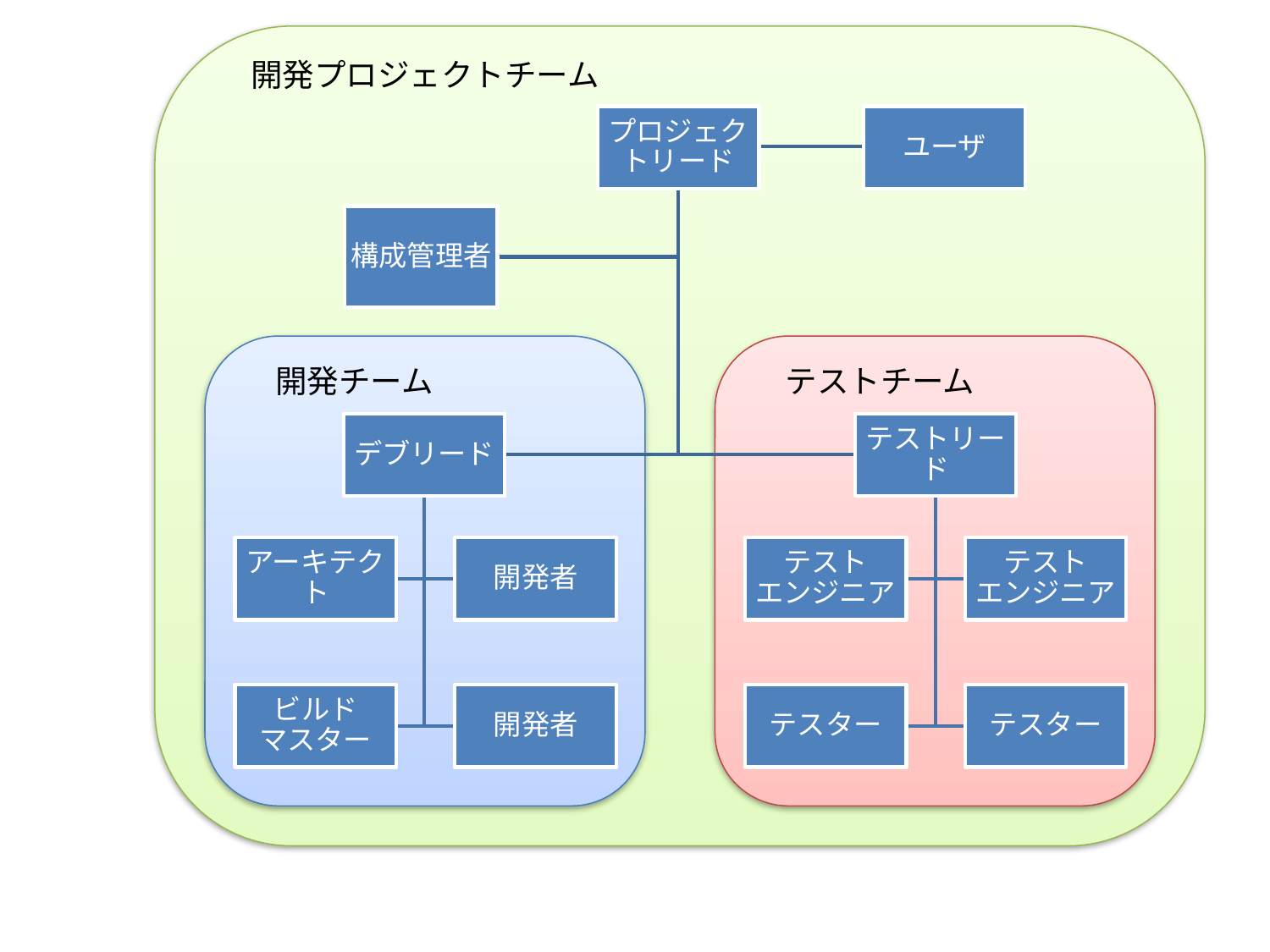

開発プロジェクトチーム

プロジェクトリード
ユーザ
構成管理者
デブリード
アーキテクト
開発者
ビルド
マスター
開発者
テストリード
テスト
エンジニア
テスト
エンジニア
テスター
テスター

    開発チーム

    テストチーム